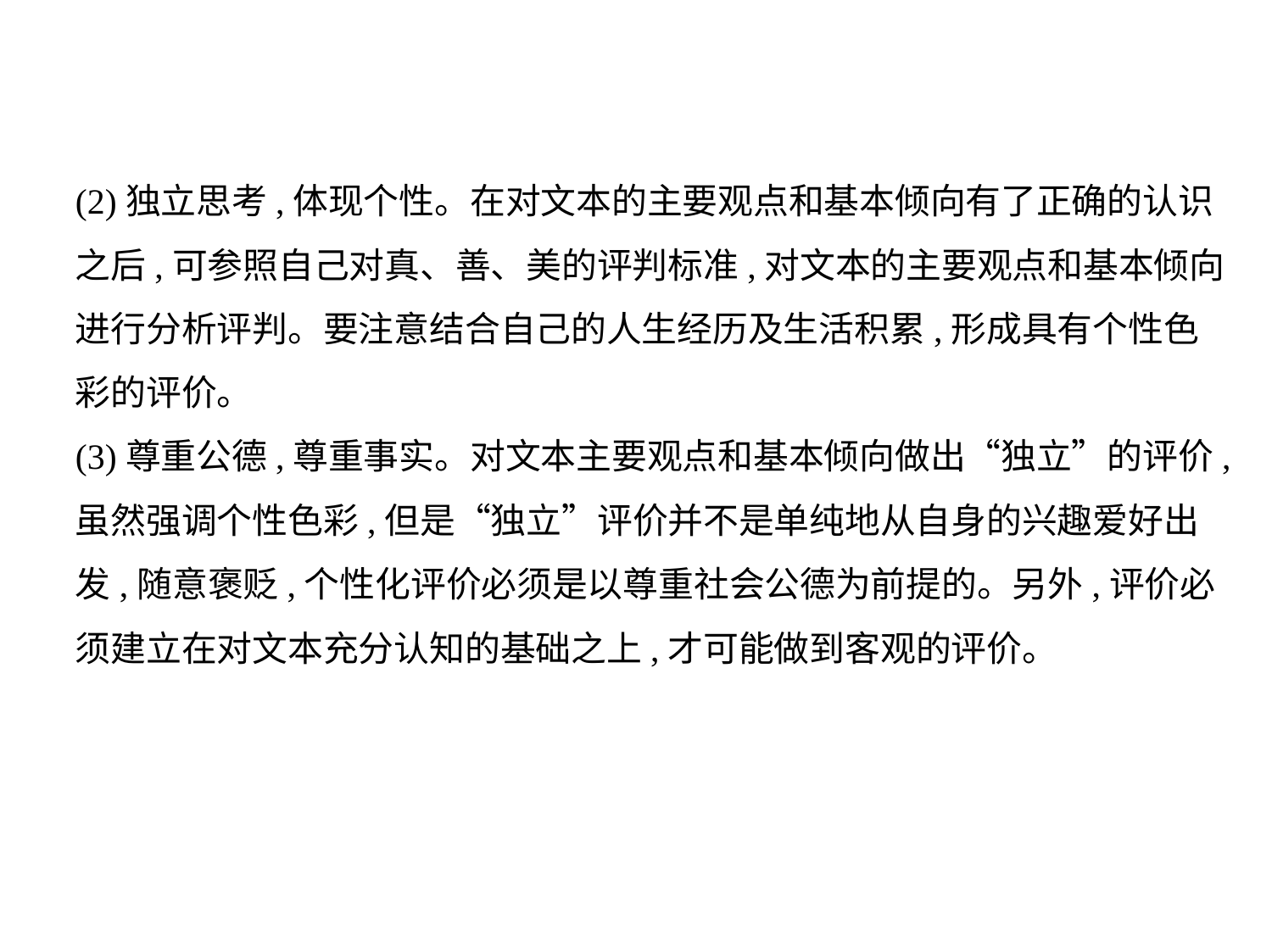

(2)独立思考,体现个性。在对文本的主要观点和基本倾向有了正确的认识
之后,可参照自己对真、善、美的评判标准,对文本的主要观点和基本倾向
进行分析评判。要注意结合自己的人生经历及生活积累,形成具有个性色
彩的评价。
(3)尊重公德,尊重事实。对文本主要观点和基本倾向做出“独立”的评价,
虽然强调个性色彩,但是“独立”评价并不是单纯地从自身的兴趣爱好出
发,随意褒贬,个性化评价必须是以尊重社会公德为前提的。另外,评价必
须建立在对文本充分认知的基础之上,才可能做到客观的评价。